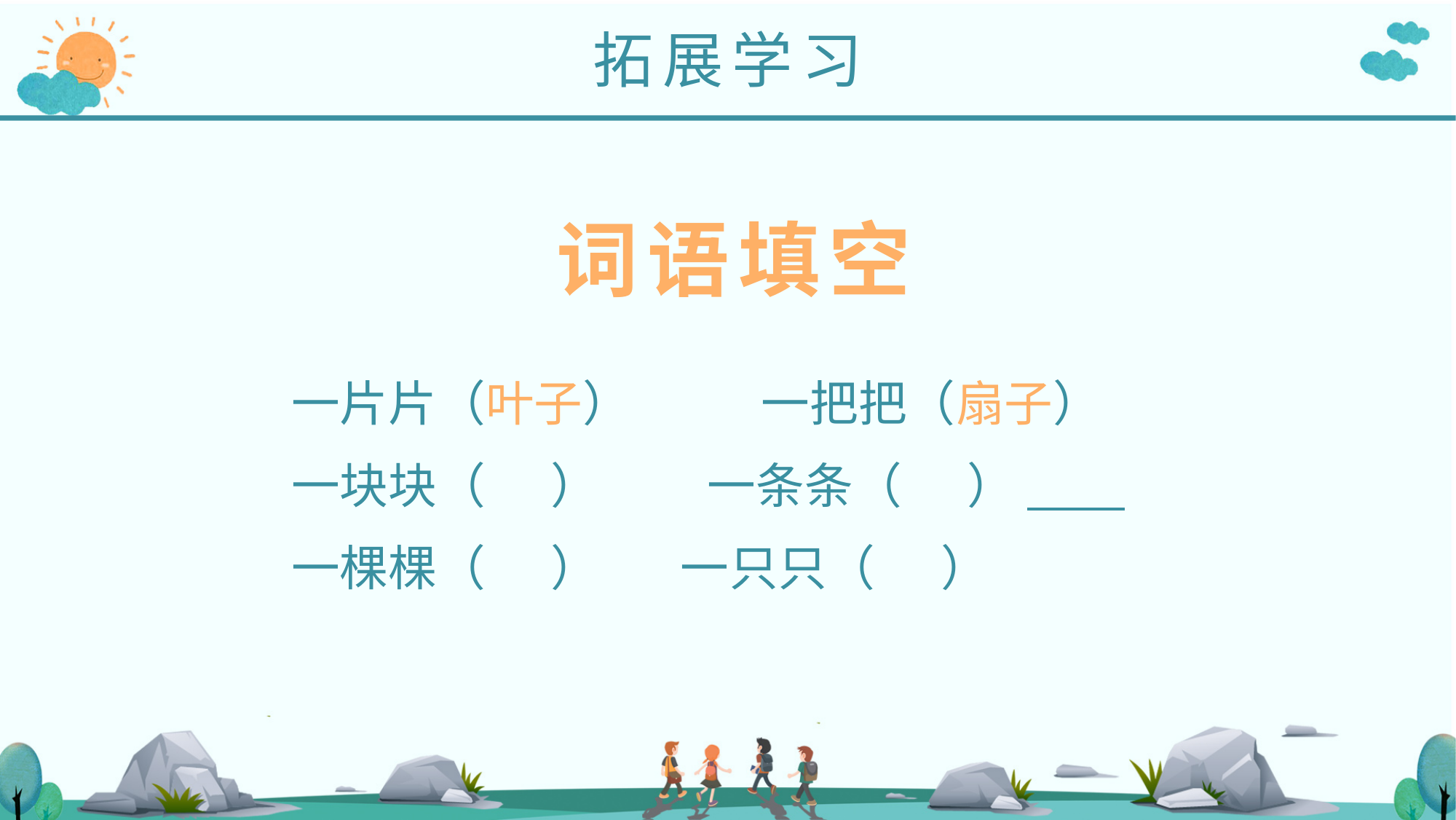

拓展学习

词语填空
　　一片片（叶子）　　   一把把（扇子）
　　一块块（      ）　　 一条条（      ）
　　一棵棵（      ） 　  一只只（      ）